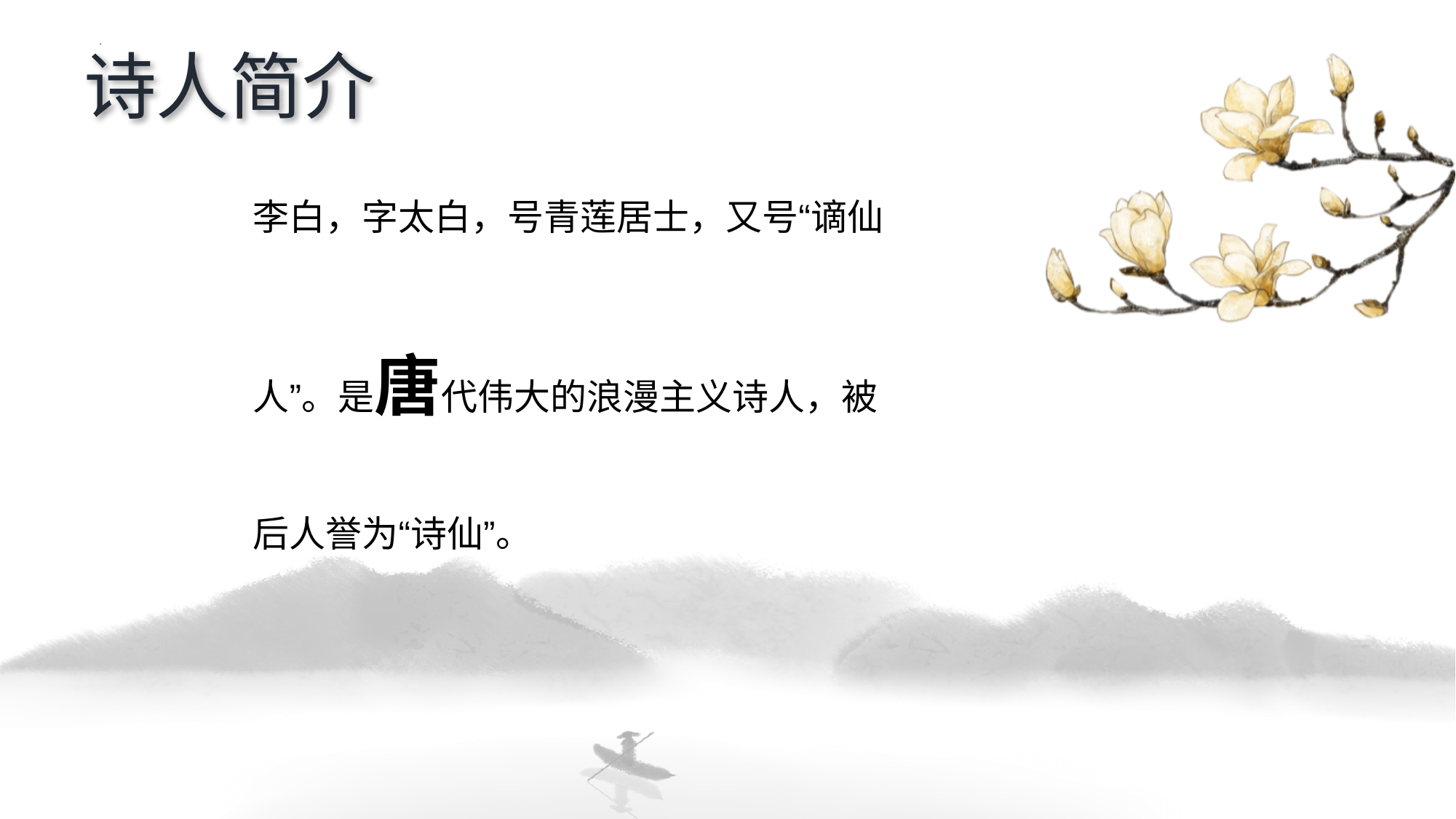

诗人简介
李白，字太白，号青莲居士，又号“谪仙

人”。是唐代伟大的浪漫主义诗人，被

后人誉为“诗仙”。